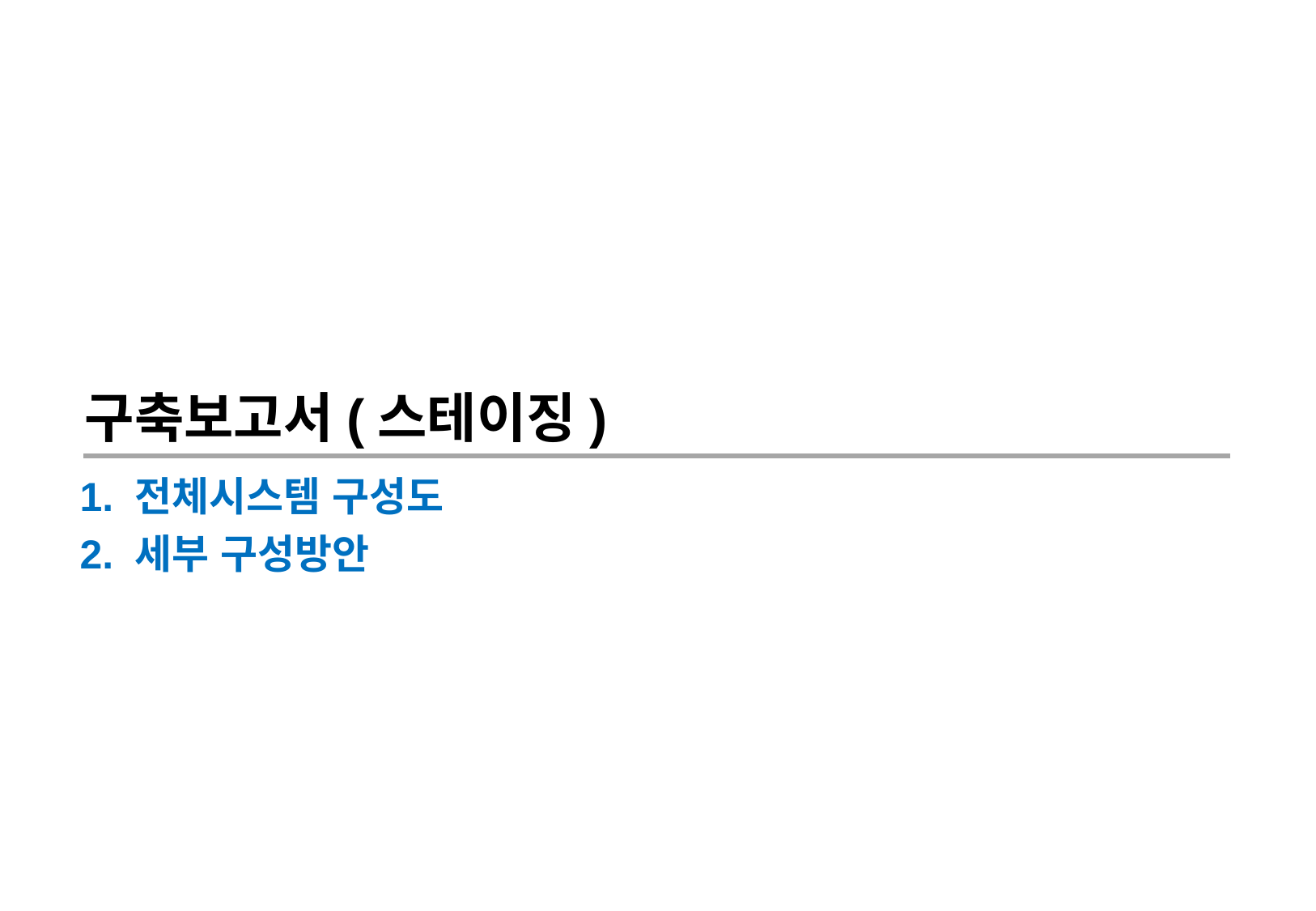

구축보고서(스테이징)
1. 전체시스템 구성도
2. 세부 구성방안